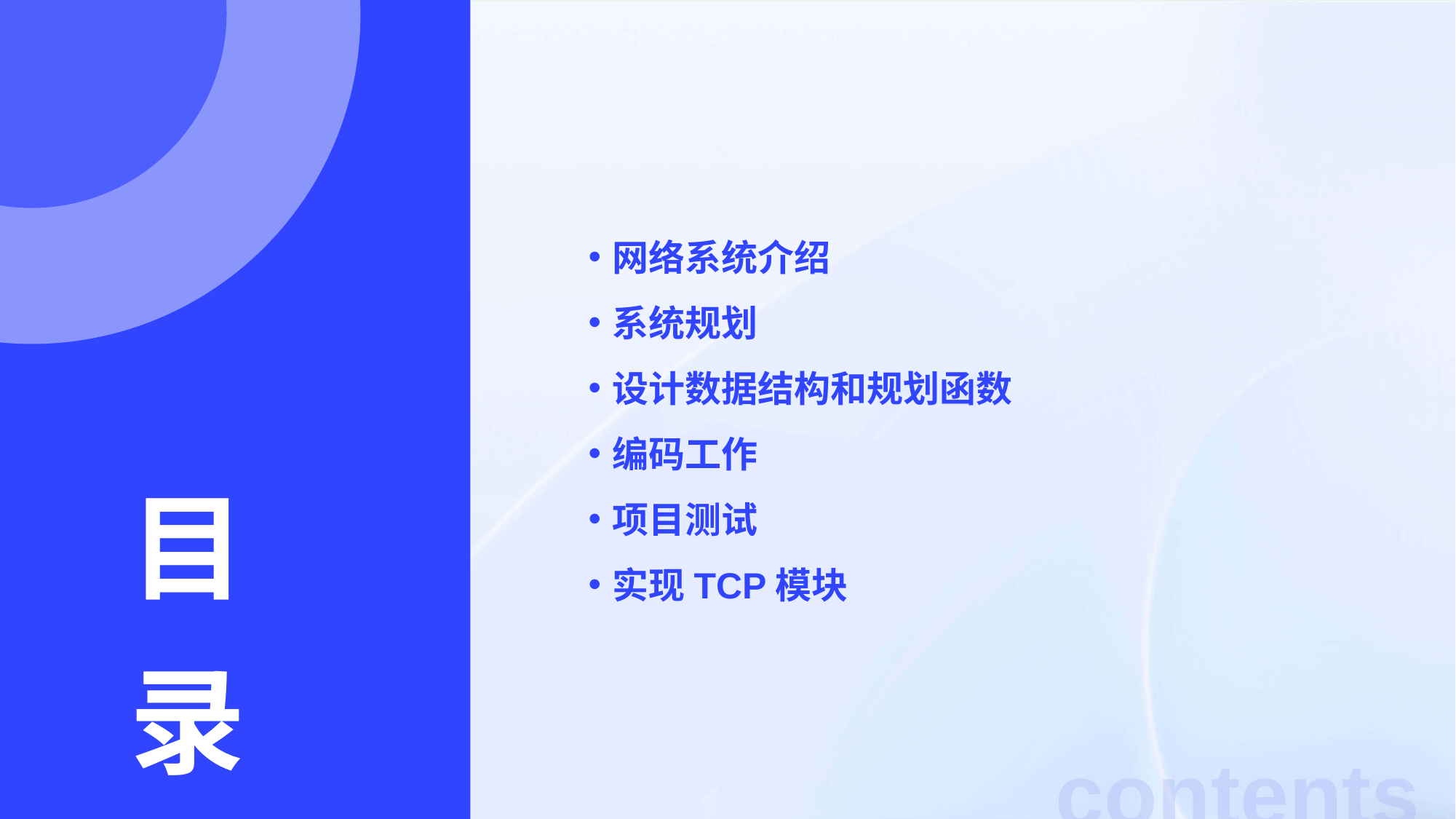

网络系统介绍
系统规划
设计数据结构和规划函数
编码工作
项目测试
实现TCP模块
目
录
contents